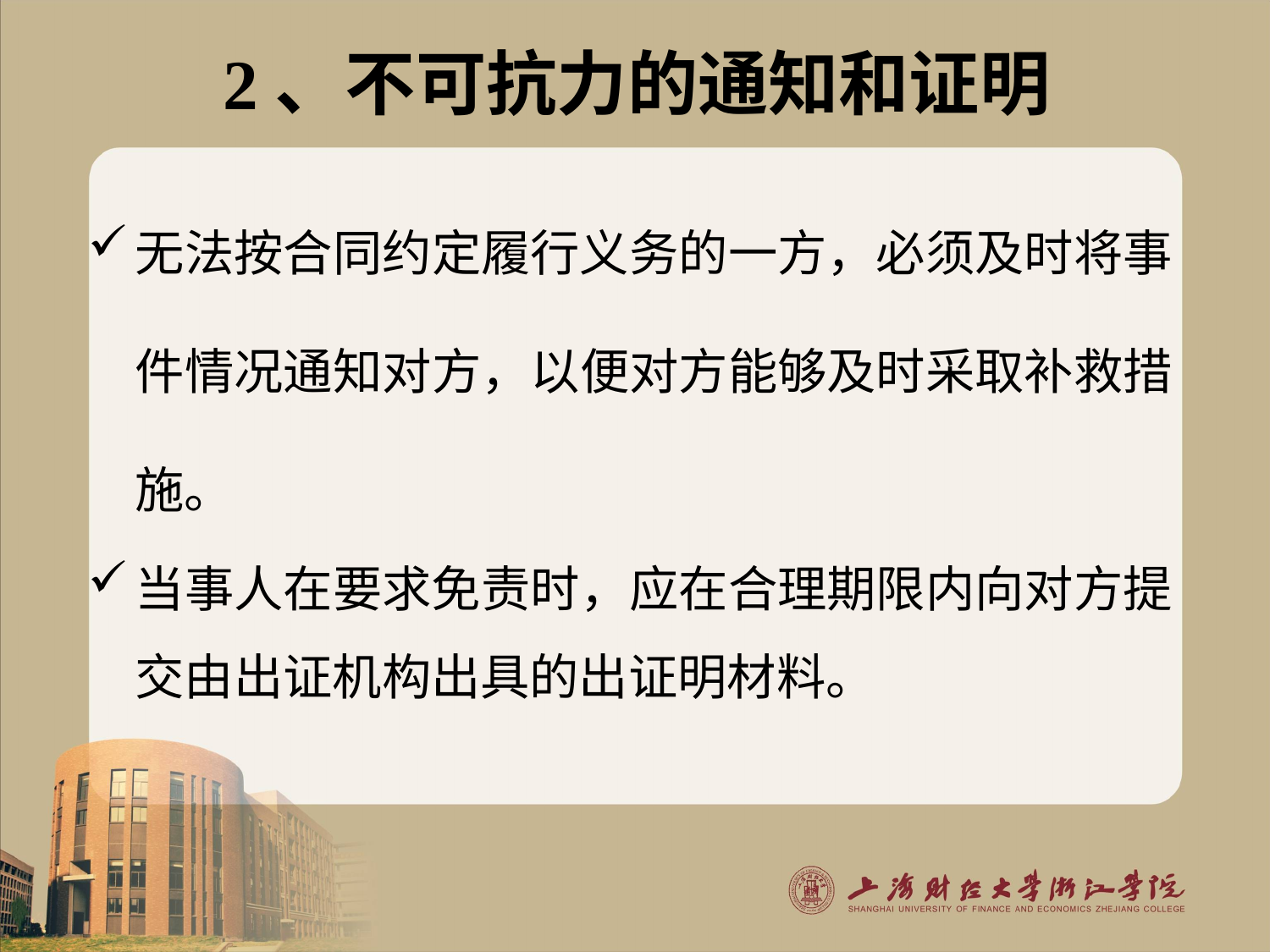

# 2、不可抗力的通知和证明
无法按合同约定履行义务的一方，必须及时将事件情况通知对方，以便对方能够及时采取补救措施。
当事人在要求免责时，应在合理期限内向对方提交由出证机构出具的出证明材料。